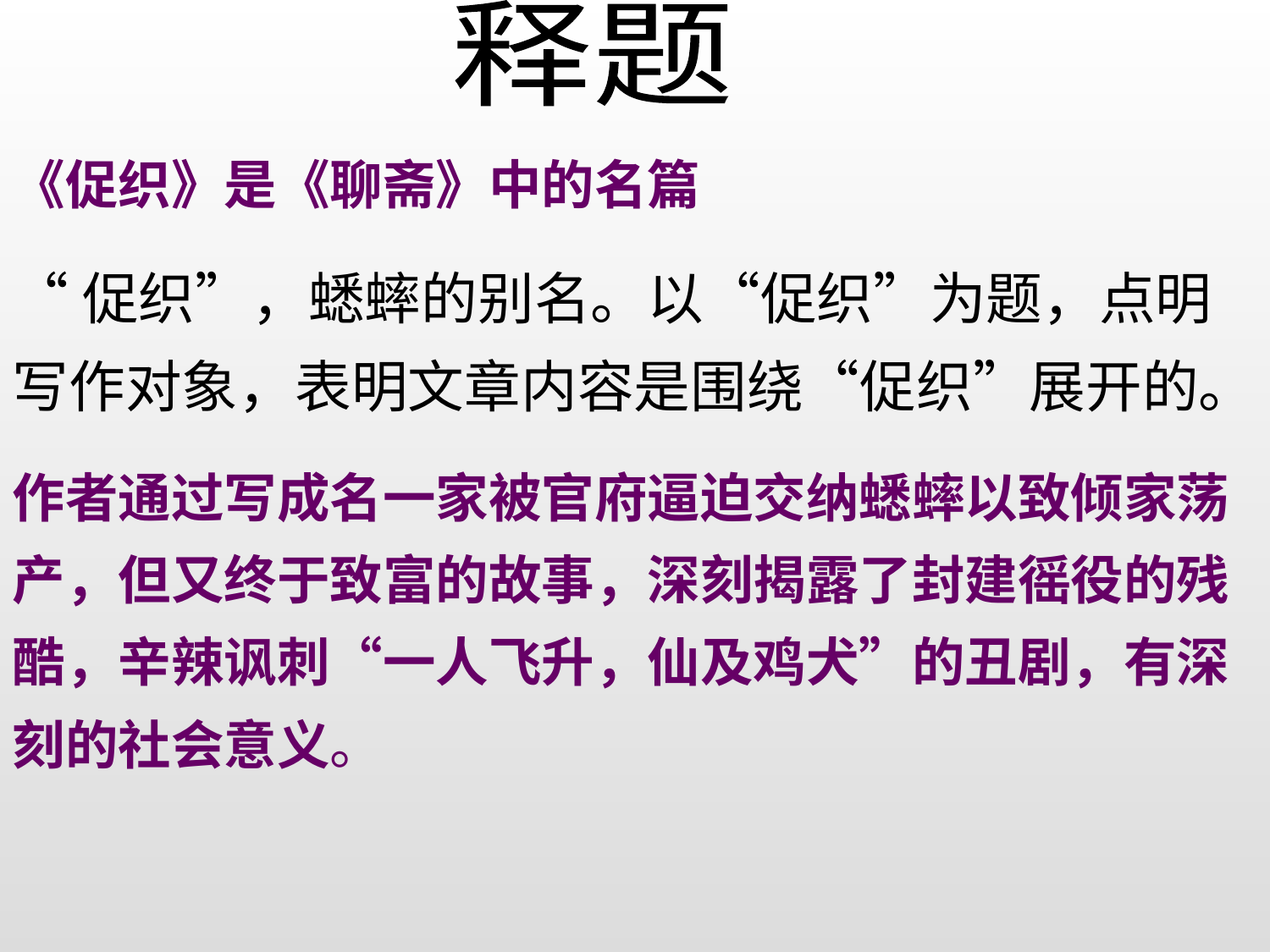

释题
《促织》是《聊斋》中的名篇
“促织”，蟋蟀的别名。以“促织”为题，点明写作对象，表明文章内容是围绕“促织”展开的。
作者通过写成名一家被官府逼迫交纳蟋蟀以致倾家荡产，但又终于致富的故事，深刻揭露了封建徭役的残酷，辛辣讽刺“一人飞升，仙及鸡犬”的丑剧，有深刻的社会意义。